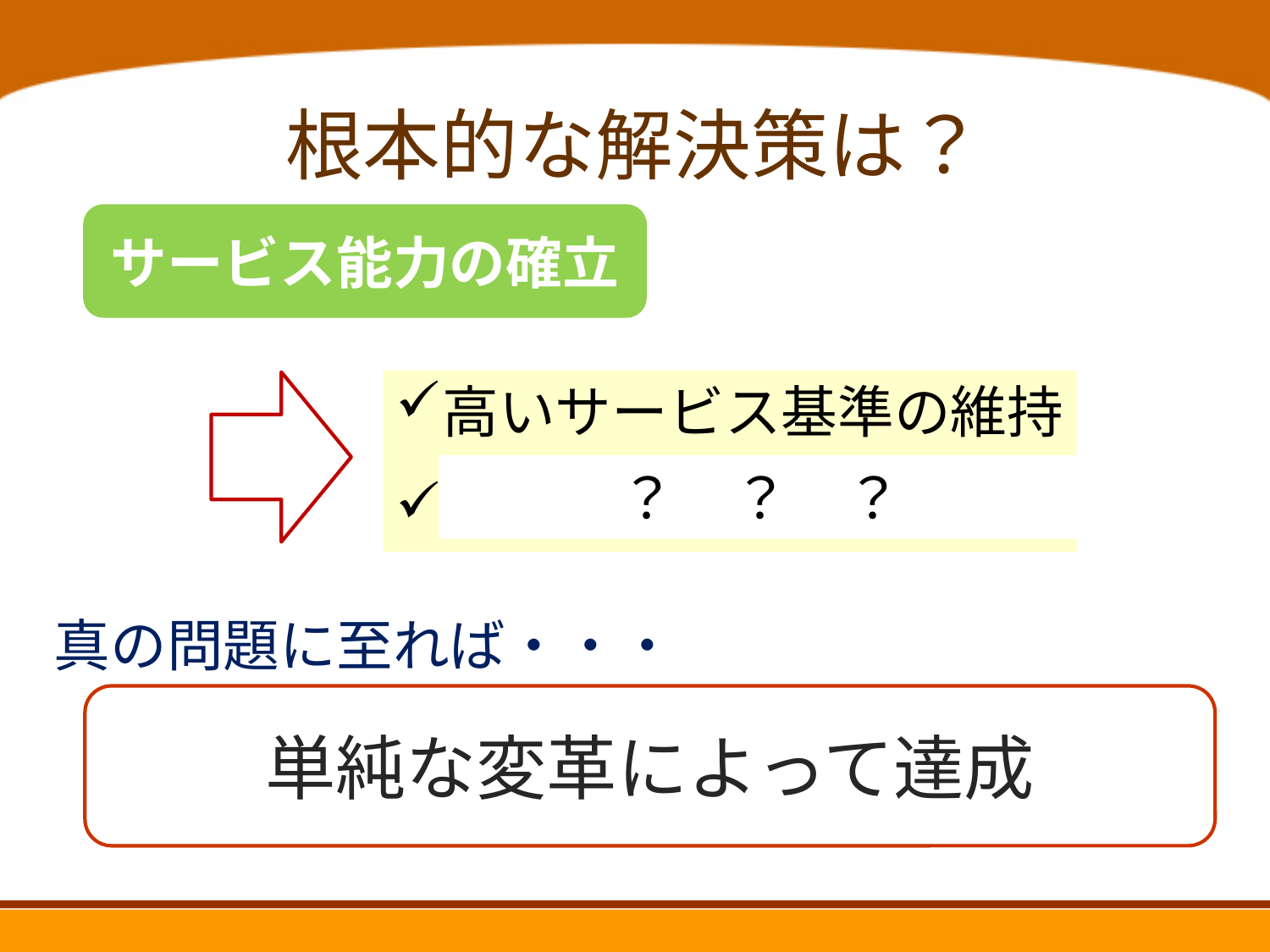

# 根本的な解決策は？
サービス能力の確立
高いサービス基準の維持
需要の制限＝値上げ

？　？　？
真の問題に至れば・・・
単純な変革によって達成